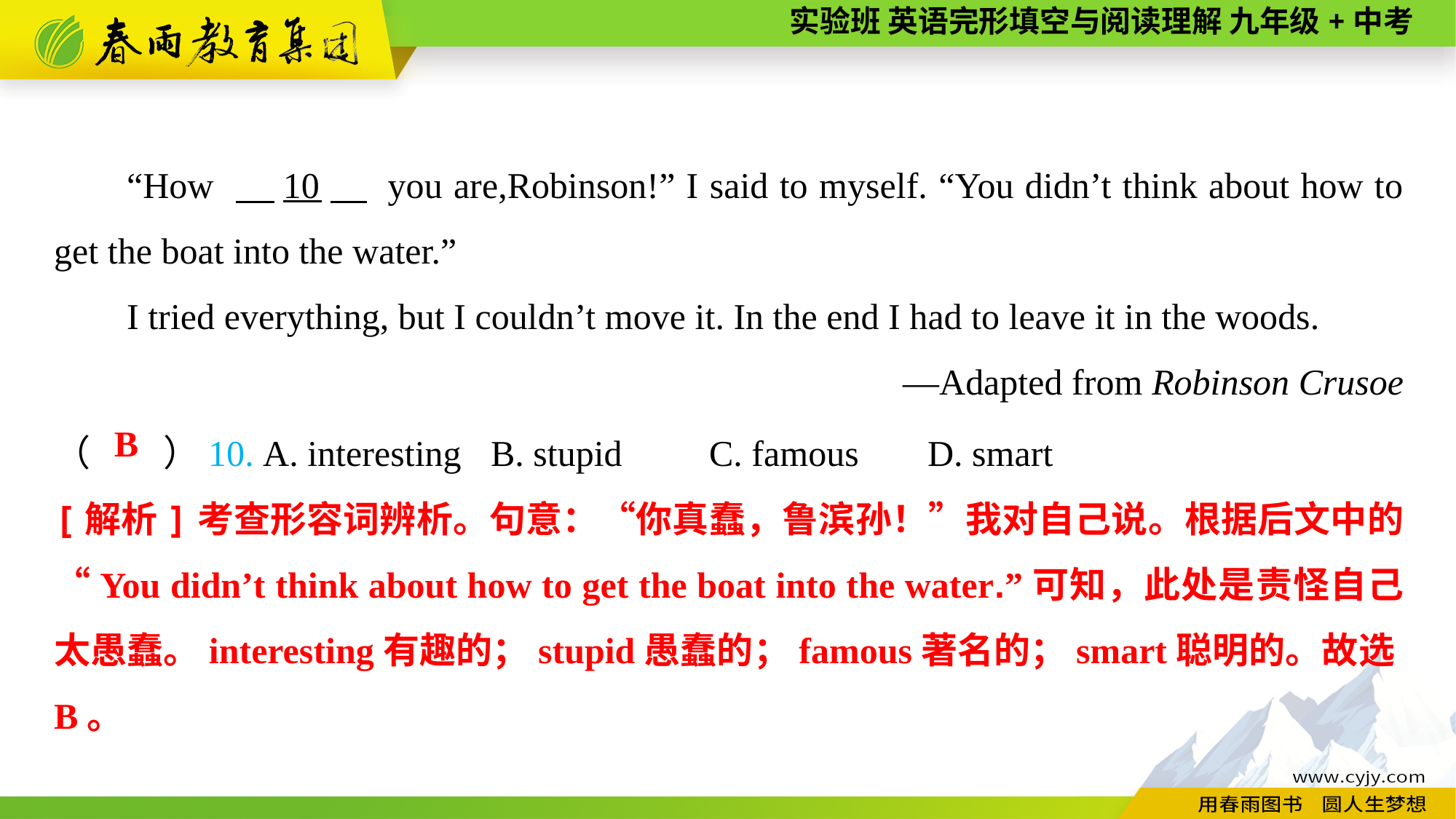

“How 　10　 you are,Robinson!” I said to myself. “You didn’t think about how to get the boat into the water.”
I tried everything, but I couldn’t move it. In the end I had to leave it in the woods.
—Adapted from Robinson Crusoe
（　　）10. A. interesting	B. stupid	C. famous	D. smart
B
[解析]考查形容词辨析。句意：“你真蠢，鲁滨孙！”我对自己说。根据后文中的“You didn’t think about how to get the boat into the water.”可知，此处是责怪自己太愚蠢。interesting有趣的；stupid愚蠢的；famous著名的；smart聪明的。故选B。